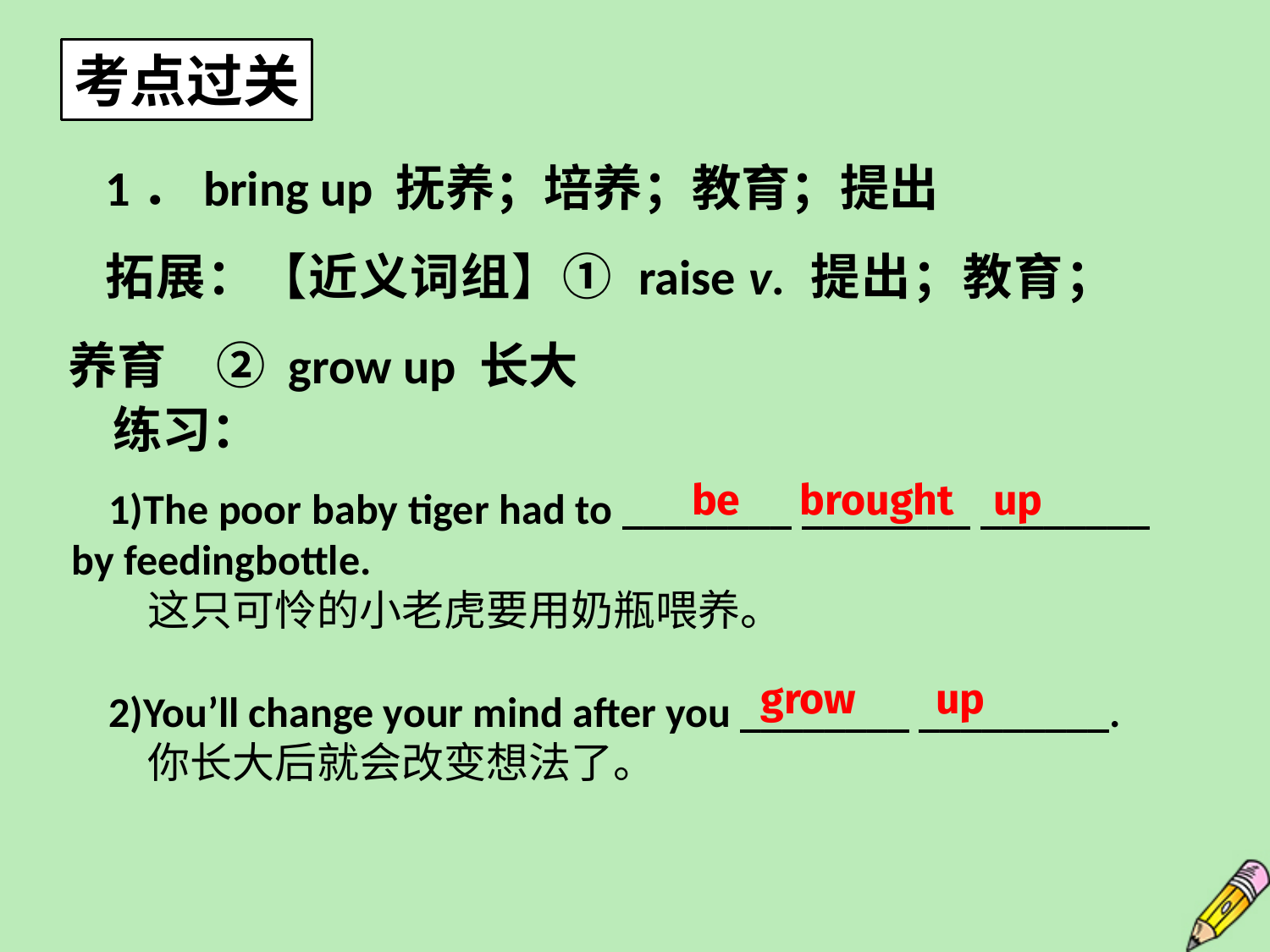

考点过关
1．bring up 抚养；培养；教育；提出
拓展：【近义词组】① raise v. 提出；教育；养育　② grow up 长大
练习：
be      brought    up
1)The poor baby tiger had to ________ ________ ________ by feeding­bottle.
   这只可怜的小老虎要用奶瓶喂养。

2)You’ll change your mind after you ________ _________.
   你长大后就会改变想法了。
grow        up
4